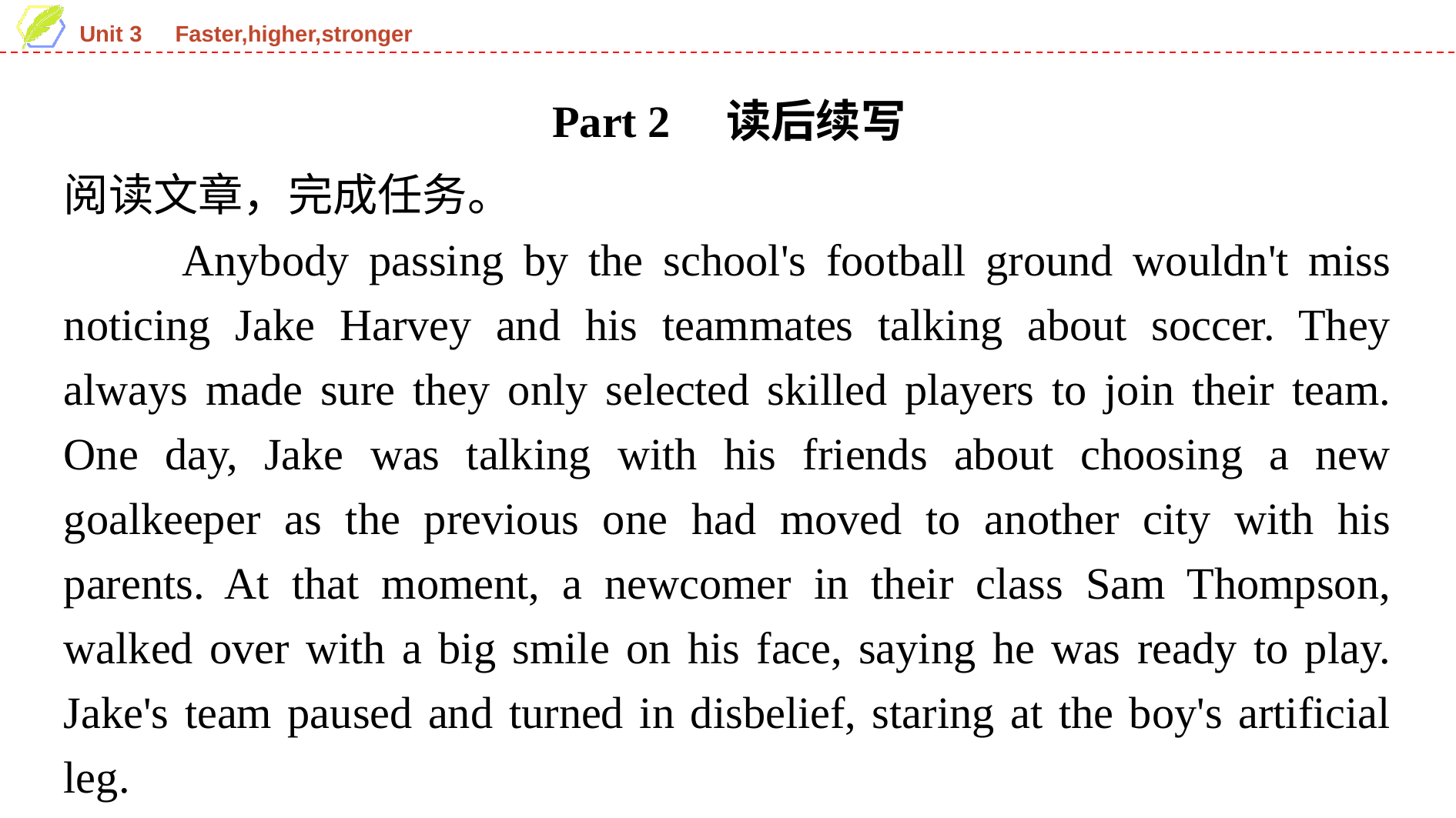

Part 2　读后续写
阅读文章，完成任务。
　　Anybody passing by the school's football ground wouldn't miss noticing Jake Harvey and his teammates talking about soccer. They always made sure they only selected skilled players to join their team. One day, Jake was talking with his friends about choosing a new goalkeeper as the previous one had moved to another city with his parents. At that moment, a newcomer in their class Sam Thompson, walked over with a big smile on his face, saying he was ready to play. Jake's team paused and turned in disbelief, staring at the boy's artificial leg.